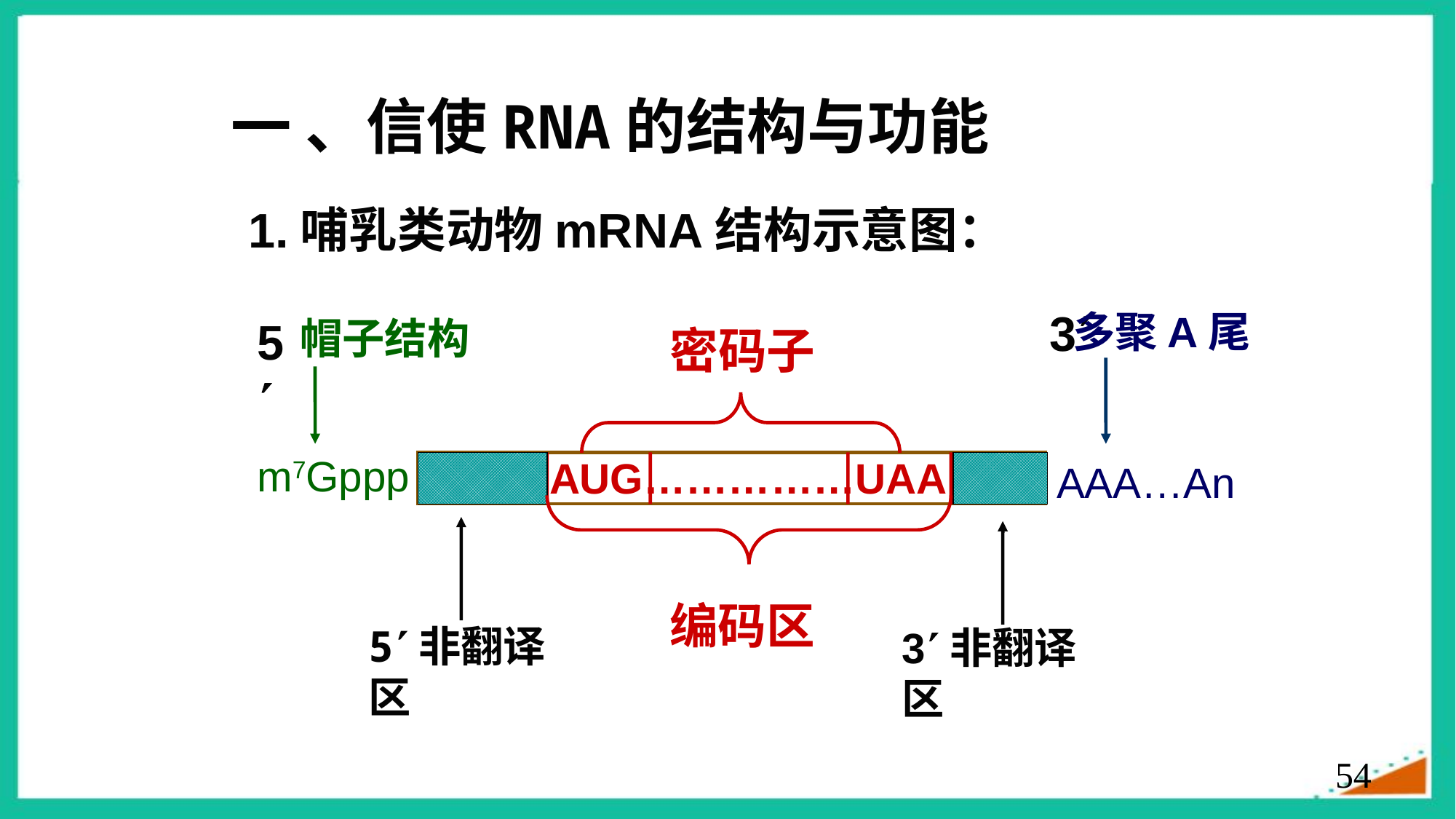

一 、信使RNA的结构与功能
1.哺乳类动物mRNA结构示意图：
3′
多聚A尾

5′
帽子结构

密码子
m7Gppp
AUG……………UAA

AAA…An

编码区

5′非翻译区

3′非翻译区
54